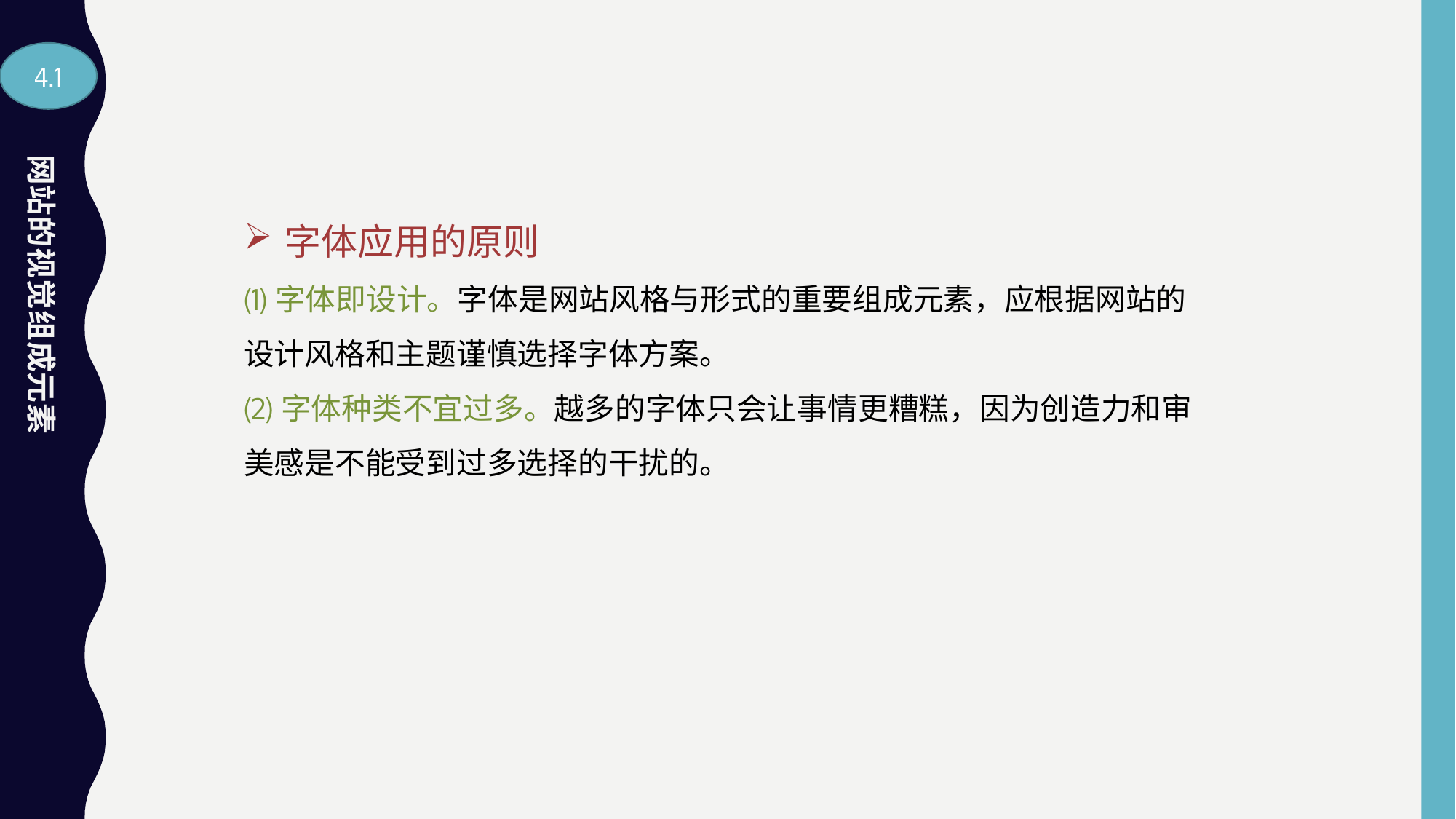

4.1
网站的视觉组成元素
字体应用的原则
(1)字体即设计。字体是网站风格与形式的重要组成元素，应根据网站的设计风格和主题谨慎选择字体方案。
(2)字体种类不宜过多。越多的字体只会让事情更糟糕，因为创造力和审美感是不能受到过多选择的干扰的。